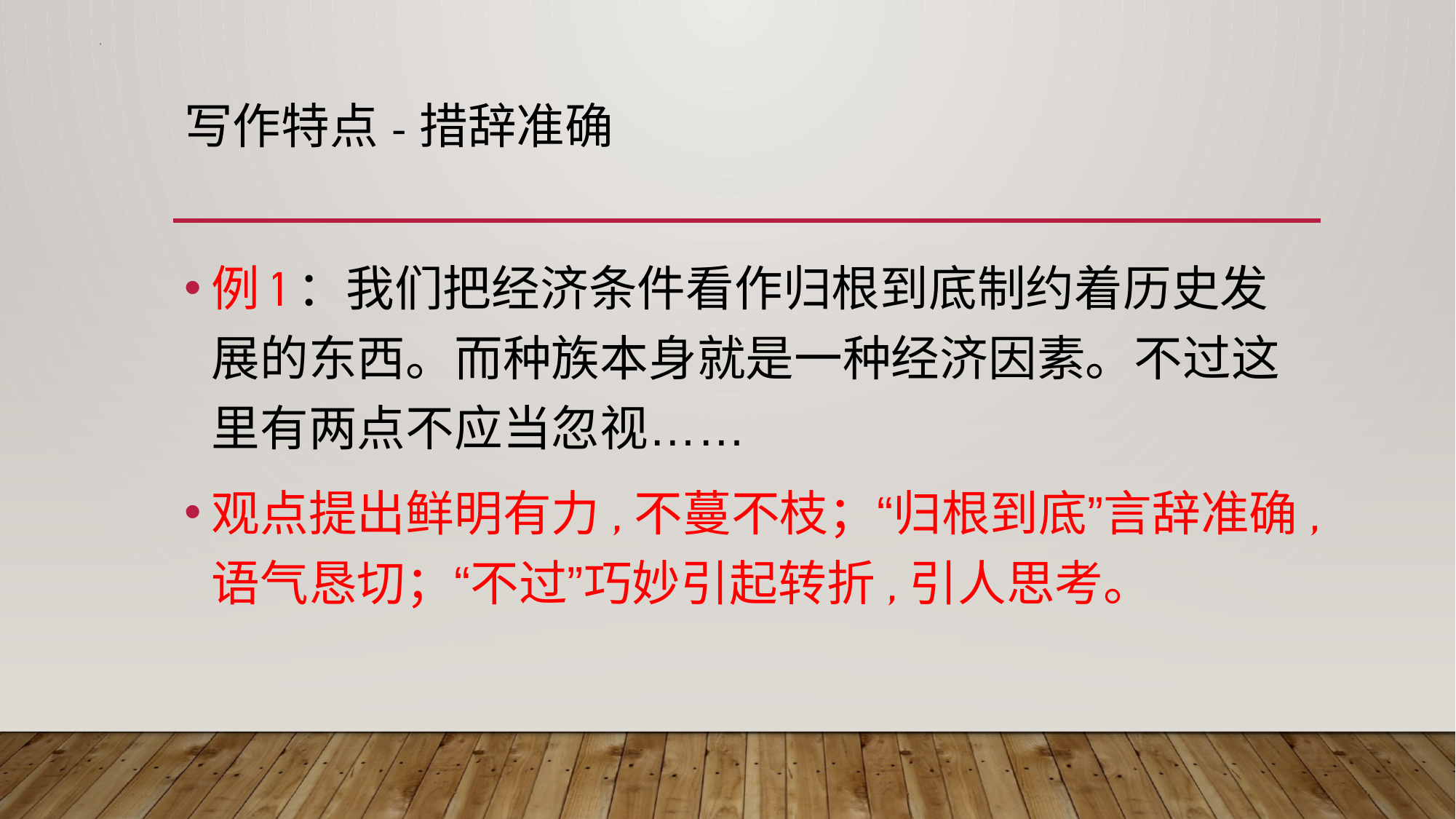

# 写作特点-措辞准确
例1：我们把经济条件看作归根到底制约着历史发展的东西。而种族本身就是一种经济因素。不过这里有两点不应当忽视……
观点提出鲜明有力,不蔓不枝；“归根到底”言辞准确,语气恳切；“不过”巧妙引起转折,引人思考。